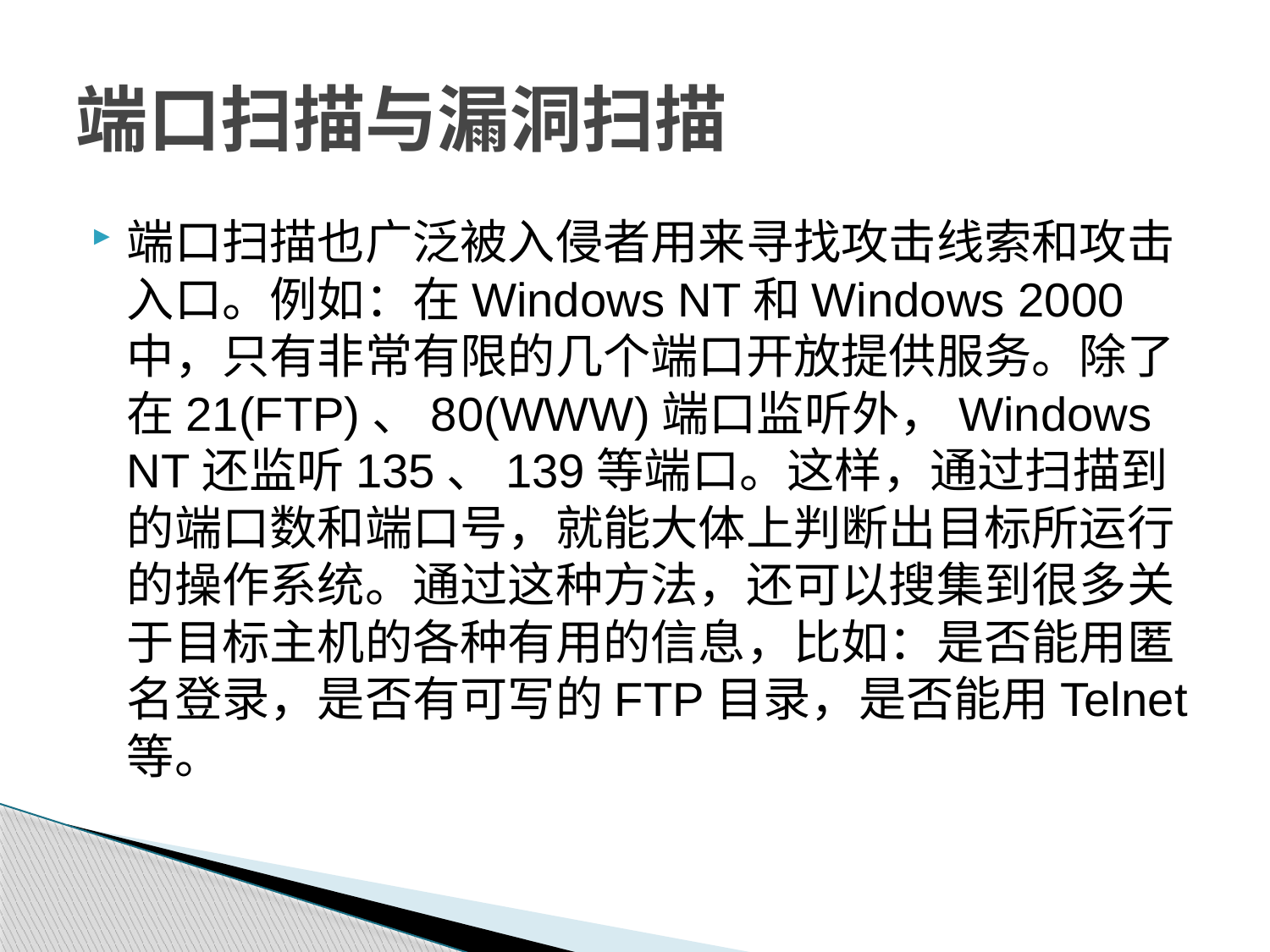

# 端口扫描与漏洞扫描
端口扫描也广泛被入侵者用来寻找攻击线索和攻击入口。例如：在Windows NT和Windows 2000中，只有非常有限的几个端口开放提供服务。除了在21(FTP)、80(WWW)端口监听外，Windows NT还监听135、139等端口。这样，通过扫描到的端口数和端口号，就能大体上判断出目标所运行的操作系统。通过这种方法，还可以搜集到很多关于目标主机的各种有用的信息，比如：是否能用匿名登录，是否有可写的FTP目录，是否能用Telnet等。